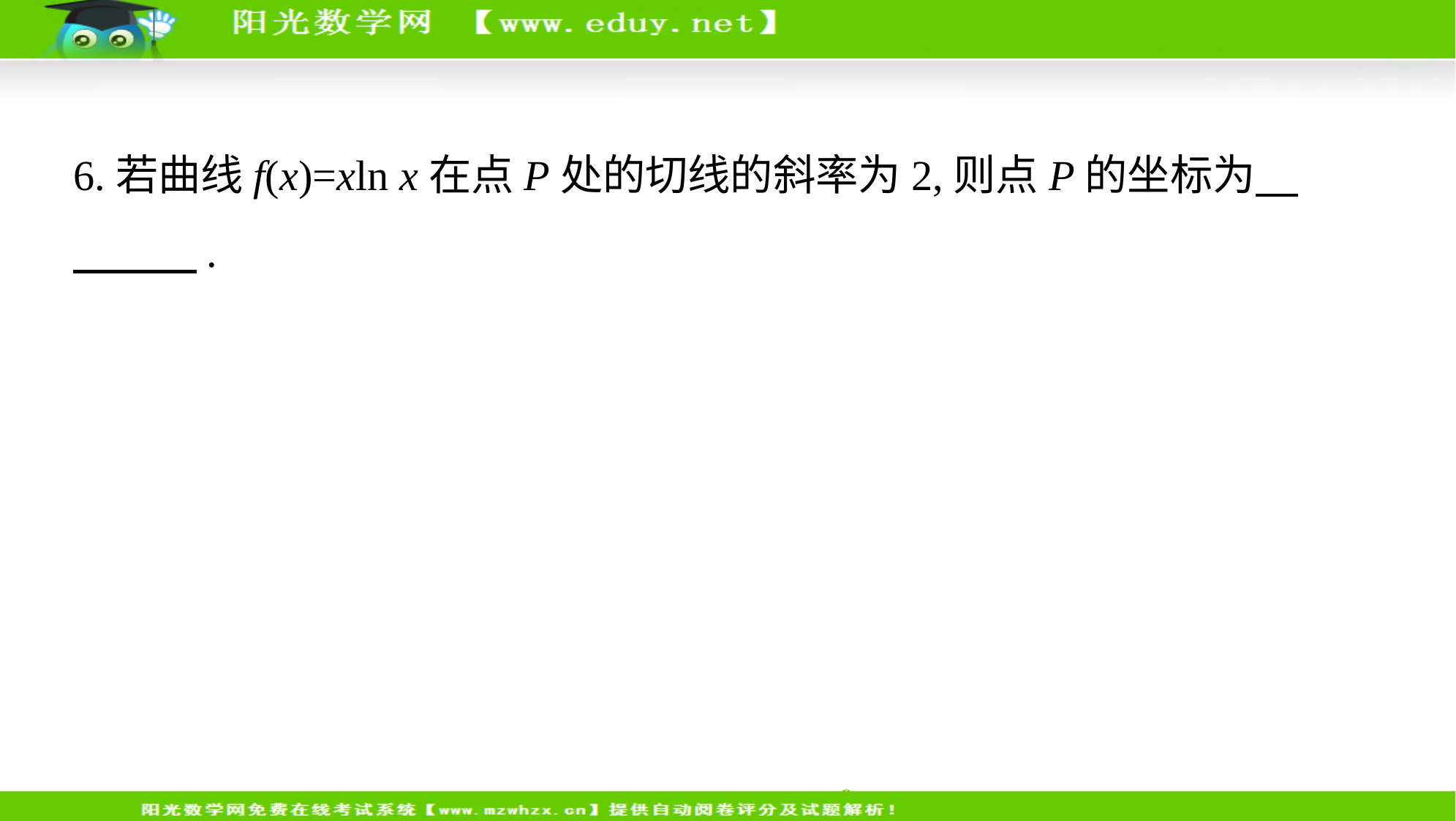

6.若曲线f(x)=xln x在点P处的切线的斜率为2,则点P的坐标为　　　    .
答案　(e,e)

解析　设切点P(m,n). f(x)=xln x的导数为f '(x)=1+ln x,在点P处的切线的斜率为1+ln m=2,解得m=e,可得n=mln m=eln e=e,∴点P的坐标为(e,e).